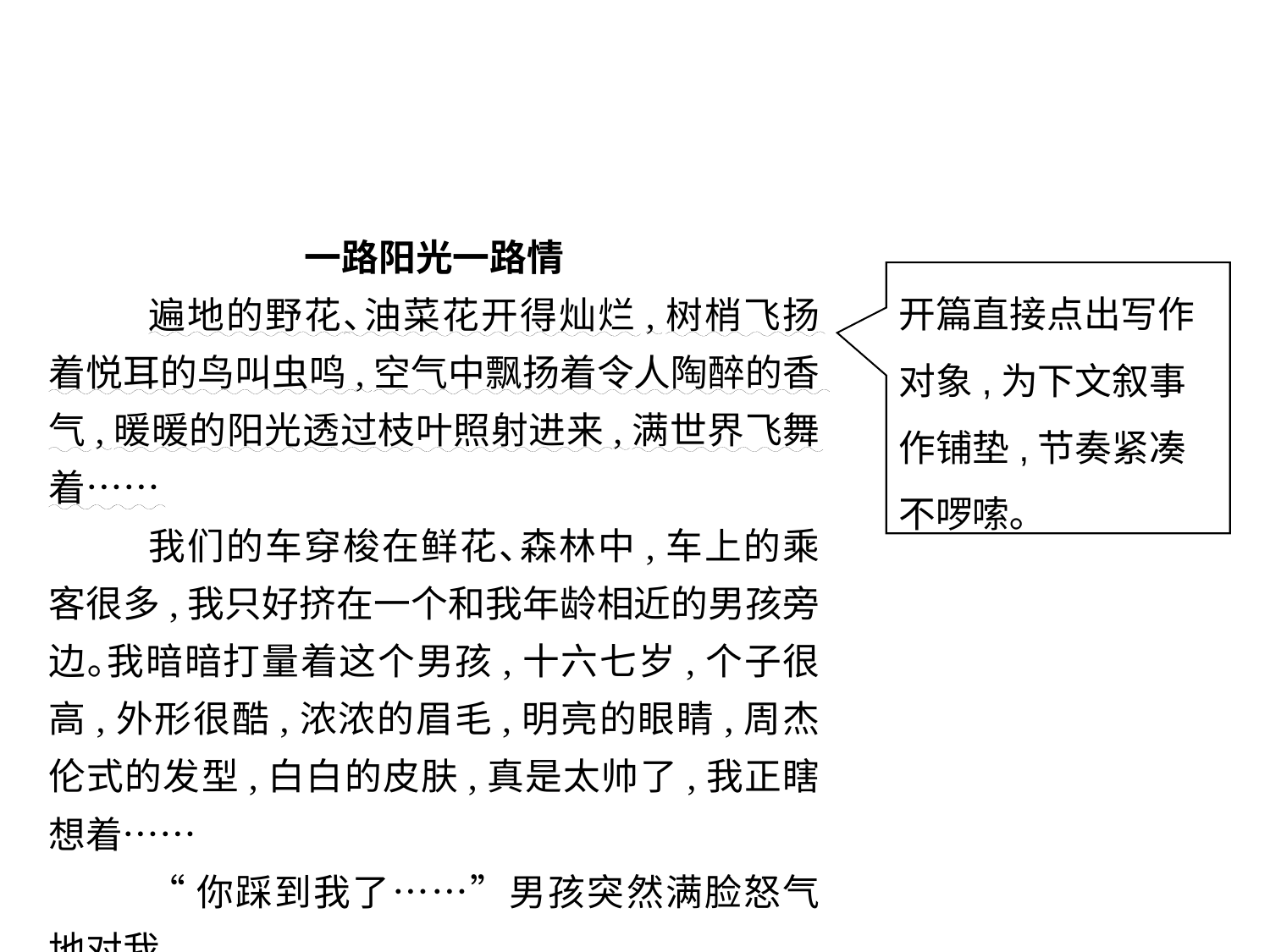

一路阳光一路情
遍地的野花､油菜花开得灿烂,树梢飞扬着悦耳的鸟叫虫鸣,空气中飘扬着令人陶醉的香气,暖暖的阳光透过枝叶照射进来,满世界飞舞着……
我们的车穿梭在鲜花､森林中,车上的乘客很多,我只好挤在一个和我年龄相近的男孩旁边｡我暗暗打量着这个男孩,十六七岁,个子很高,外形很酷,浓浓的眉毛,明亮的眼睛,周杰伦式的发型,白白的皮肤,真是太帅了,我正瞎想着……
“你踩到我了……”男孩突然满脸怒气地对我
开篇直接点出写作对象,为下文叙事作铺垫,节奏紧凑不啰嗦｡